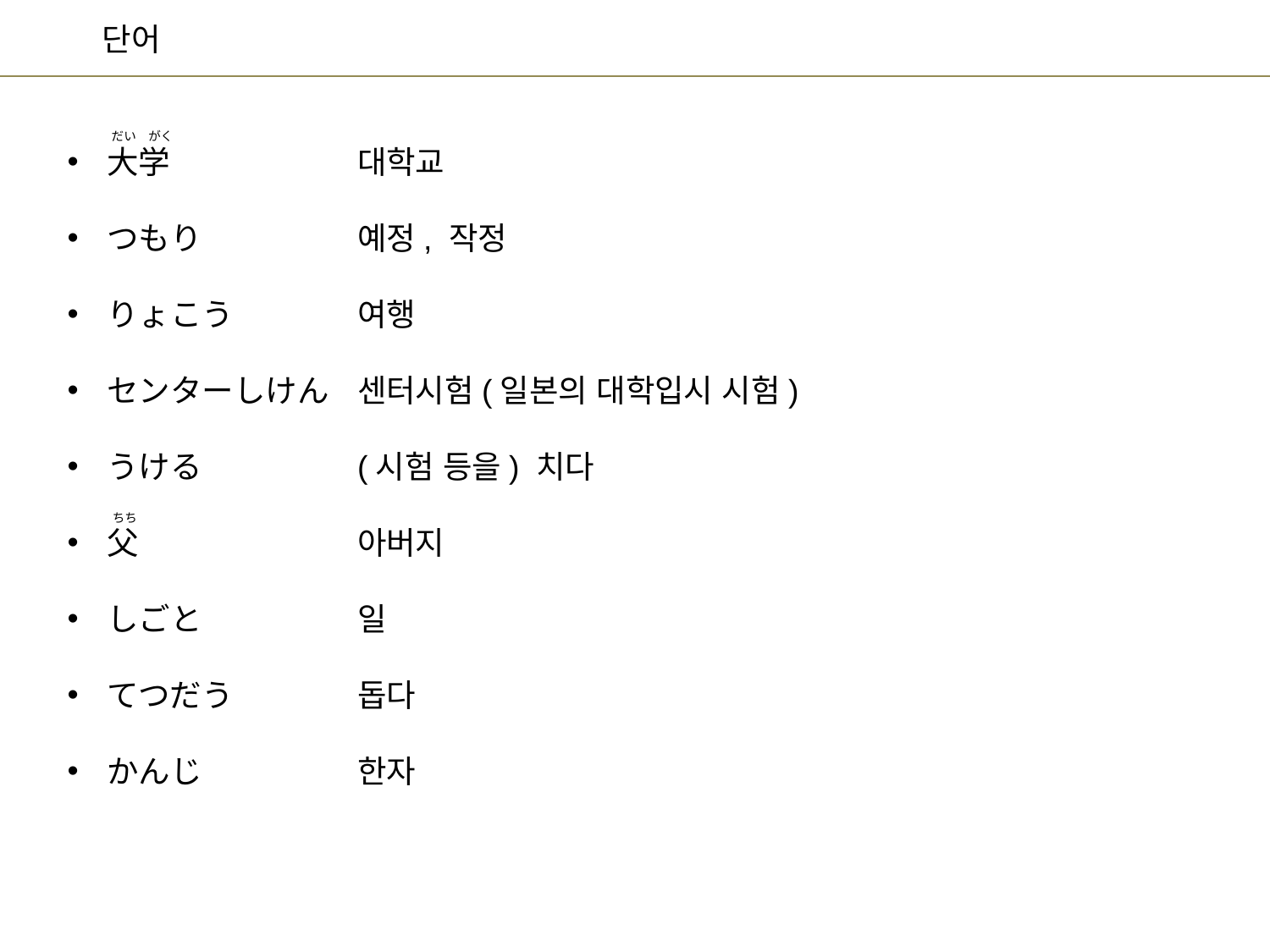

だい　がく
대학교

예정, 작정

여행

센터시험(일본의 대학입시 시험)

(시험 등을) 치다

아버지

일

돕다

한자
大学

つもり

りょこう

センターしけん

うける

父

しごと

てつだう

かんじ
ちち